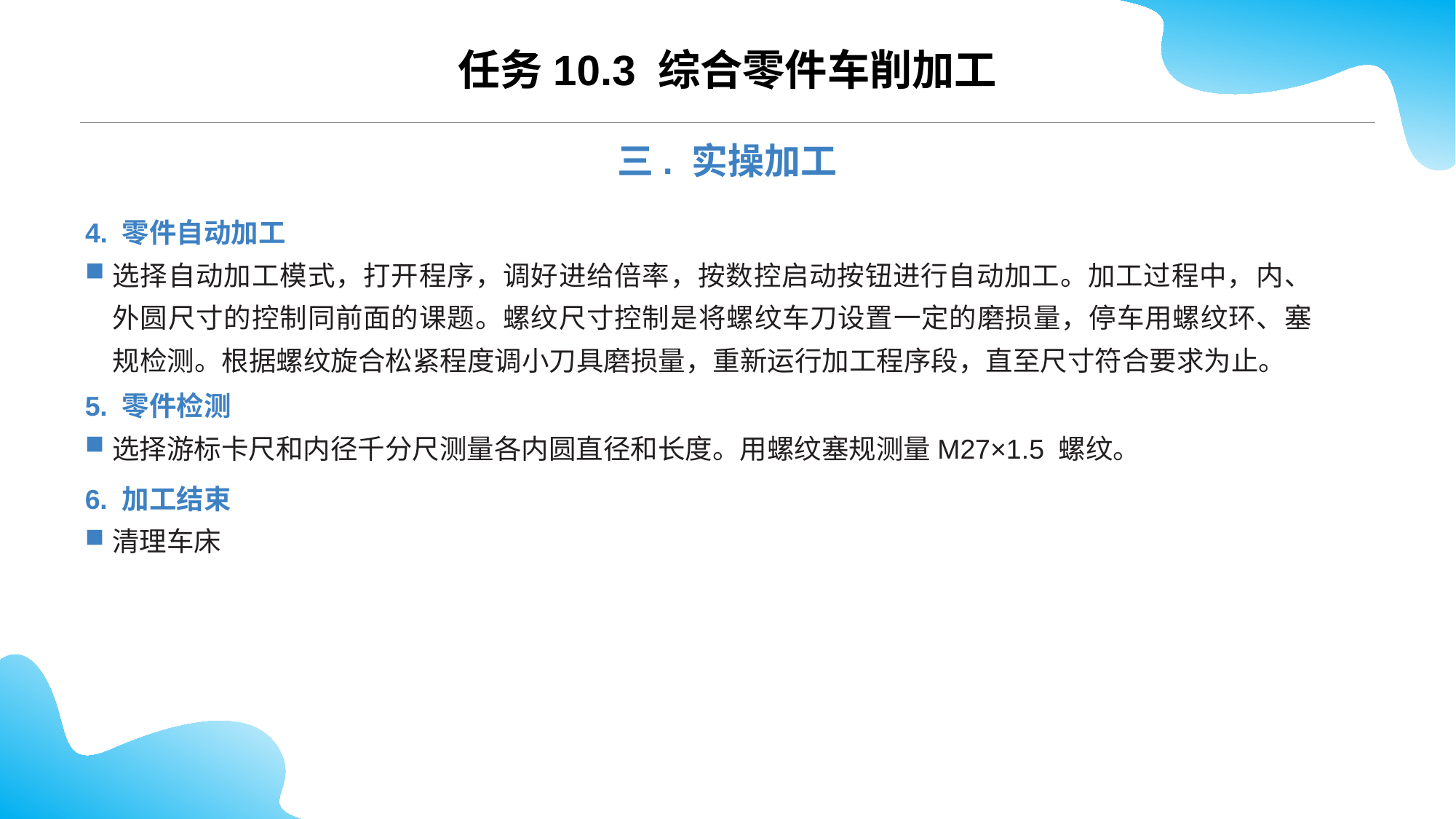

任务10.3 综合零件车削加工
三. 实操加工
4. 零件自动加工
选择自动加工模式，打开程序，调好进给倍率，按数控启动按钮进行自动加工。加工过程中，内、外圆尺寸的控制同前面的课题。螺纹尺寸控制是将螺纹车刀设置一定的磨损量，停车用螺纹环、塞规检测。根据螺纹旋合松紧程度调小刀具磨损量，重新运行加工程序段，直至尺寸符合要求为止。
5. 零件检测
选择游标卡尺和内径千分尺测量各内圆直径和长度。用螺纹塞规测量M27×1.5 螺纹。
6. 加工结束
清理车床